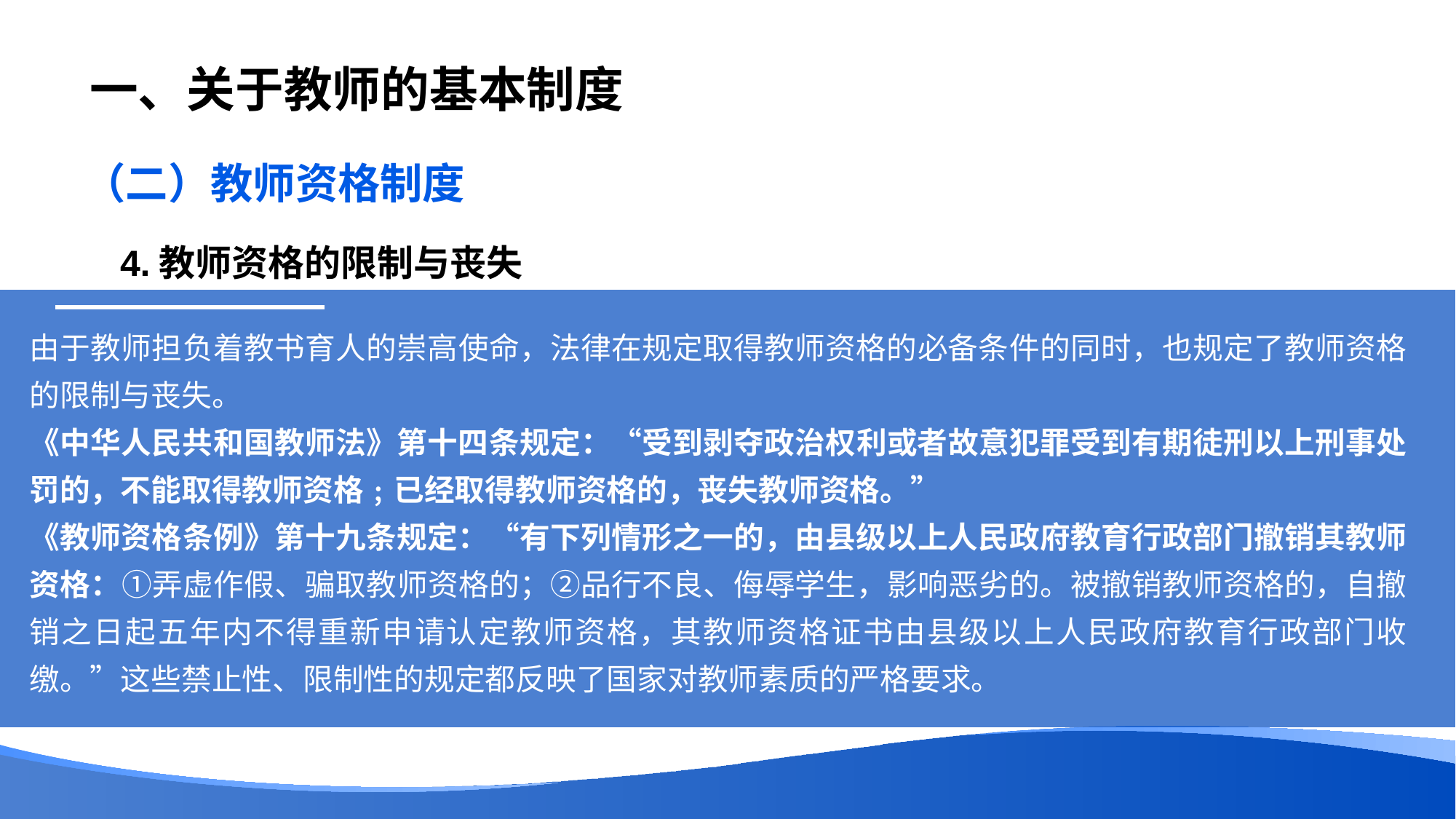

# 一、关于教师的基本制度
（二）教师资格制度
4.教师资格的限制与丧失

由于教师担负着教书育人的崇高使命，法律在规定取得教师资格的必备条件的同时，也规定了教师资格的限制与丧失。
《中华人民共和国教师法》第十四条规定：“受到剥夺政治权利或者故意犯罪受到有期徒刑以上刑事处罚的，不能取得教师资格﹔已经取得教师资格的，丧失教师资格。”
《教师资格条例》第十九条规定：“有下列情形之一的，由县级以上人民政府教育行政部门撤销其教师资格：①弄虚作假、骗取教师资格的；②品行不良、侮辱学生，影响恶劣的。被撤销教师资格的，自撤销之日起五年内不得重新申请认定教师资格，其教师资格证书由县级以上人民政府教育行政部门收缴。”这些禁止性、限制性的规定都反映了国家对教师素质的严格要求。